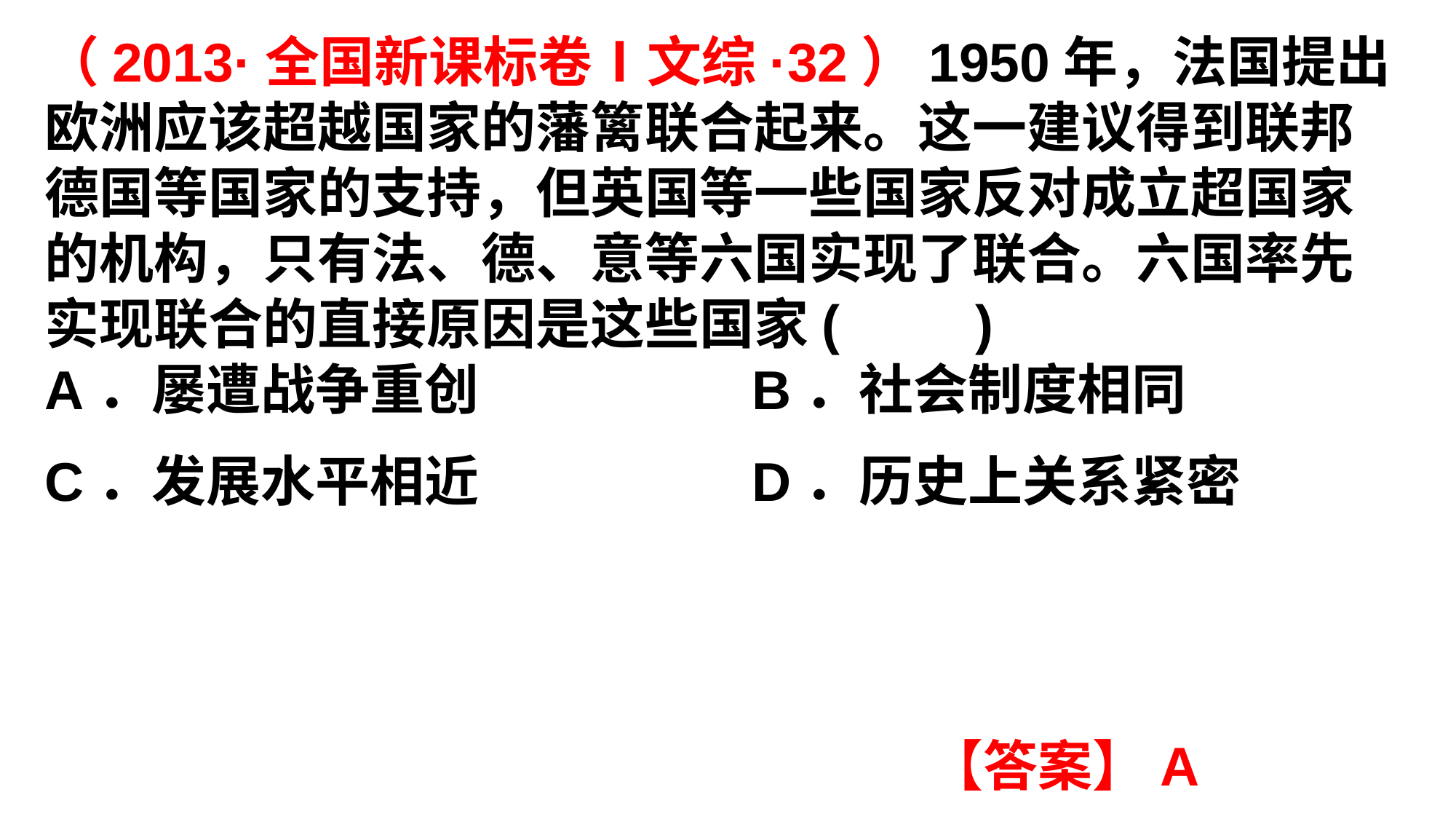

（2013·全国新课标卷Ⅰ文综·32）1950年，法国提出欧洲应该超越国家的藩篱联合起来。这一建议得到联邦德国等国家的支持，但英国等一些国家反对成立超国家的机构，只有法、德、意等六国实现了联合。六国率先实现联合的直接原因是这些国家(　　)A．屡遭战争重创                     B．社会制度相同C．发展水平相近                     D．历史上关系紧密
【答案】A